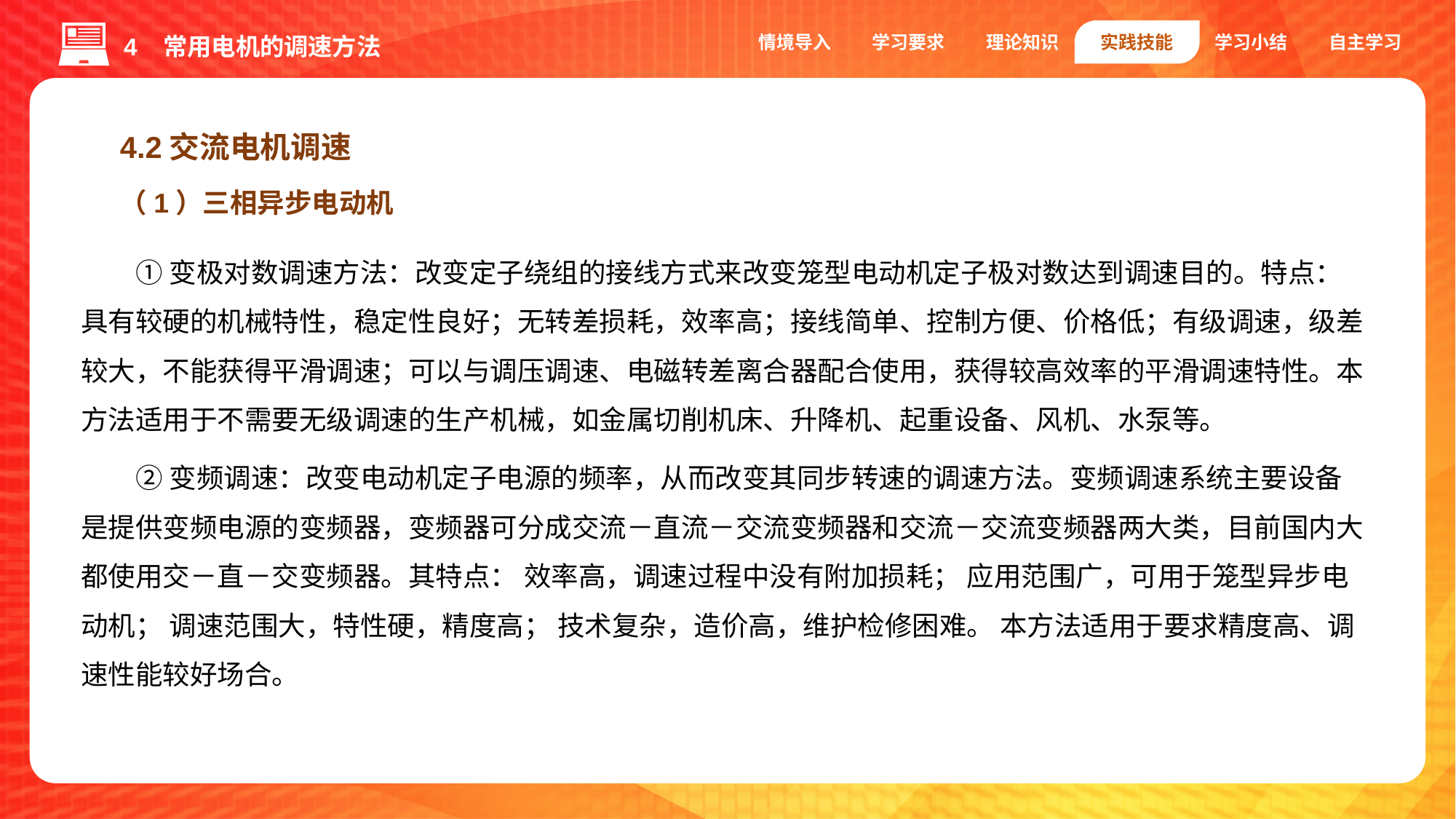

情境导入
学习要求
理论知识
实践技能
学习小结
自主学习

4   常用电机的调速方法
4.2交流电机调速
（1）三相异步电动机
①变极对数调速方法：改变定子绕组的接线方式来改变笼型电动机定子极对数达到调速目的。特点：具有较硬的机械特性，稳定性良好；无转差损耗，效率高；接线简单、控制方便、价格低；有级调速，级差较大，不能获得平滑调速；可以与调压调速、电磁转差离合器配合使用，获得较高效率的平滑调速特性。本方法适用于不需要无级调速的生产机械，如金属切削机床、升降机、起重设备、风机、水泵等。
②变频调速：改变电动机定子电源的频率，从而改变其同步转速的调速方法。变频调速系统主要设备是提供变频电源的变频器，变频器可分成交流－直流－交流变频器和交流－交流变频器两大类，目前国内大都使用交－直－交变频器。其特点： 效率高，调速过程中没有附加损耗； 应用范围广，可用于笼型异步电动机； 调速范围大，特性硬，精度高； 技术复杂，造价高，维护检修困难。 本方法适用于要求精度高、调速性能较好场合。